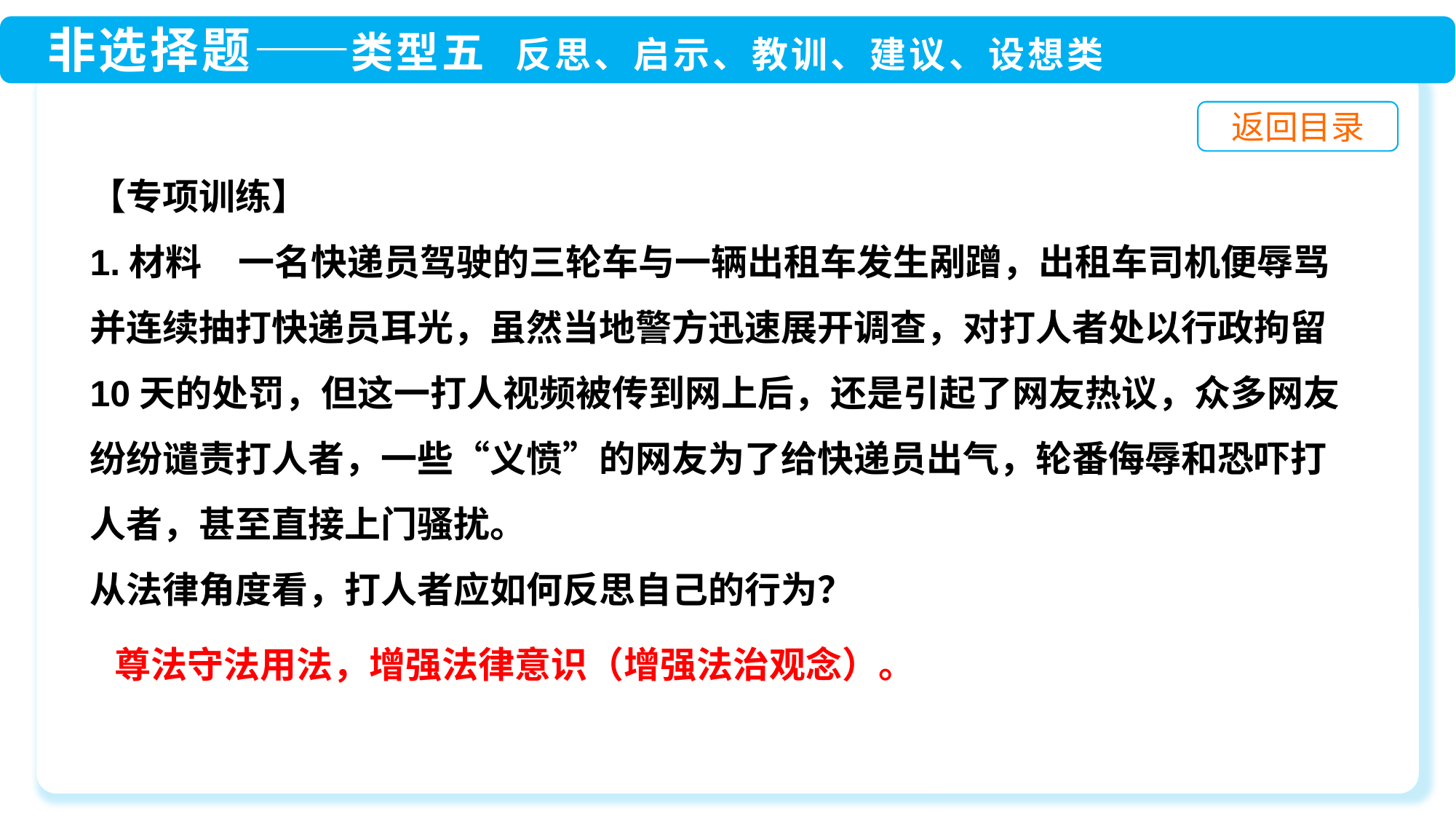

【专项训练】
1.材料　一名快递员驾驶的三轮车与一辆出租车发生剐蹭，出租车司机便辱骂并连续抽打快递员耳光，虽然当地警方迅速展开调查，对打人者处以行政拘留10天的处罚，但这一打人视频被传到网上后，还是引起了网友热议，众多网友纷纷谴责打人者，一些“义愤”的网友为了给快递员出气，轮番侮辱和恐吓打人者，甚至直接上门骚扰。
从法律角度看，打人者应如何反思自己的行为？
尊法守法用法，增强法律意识（增强法治观念）。